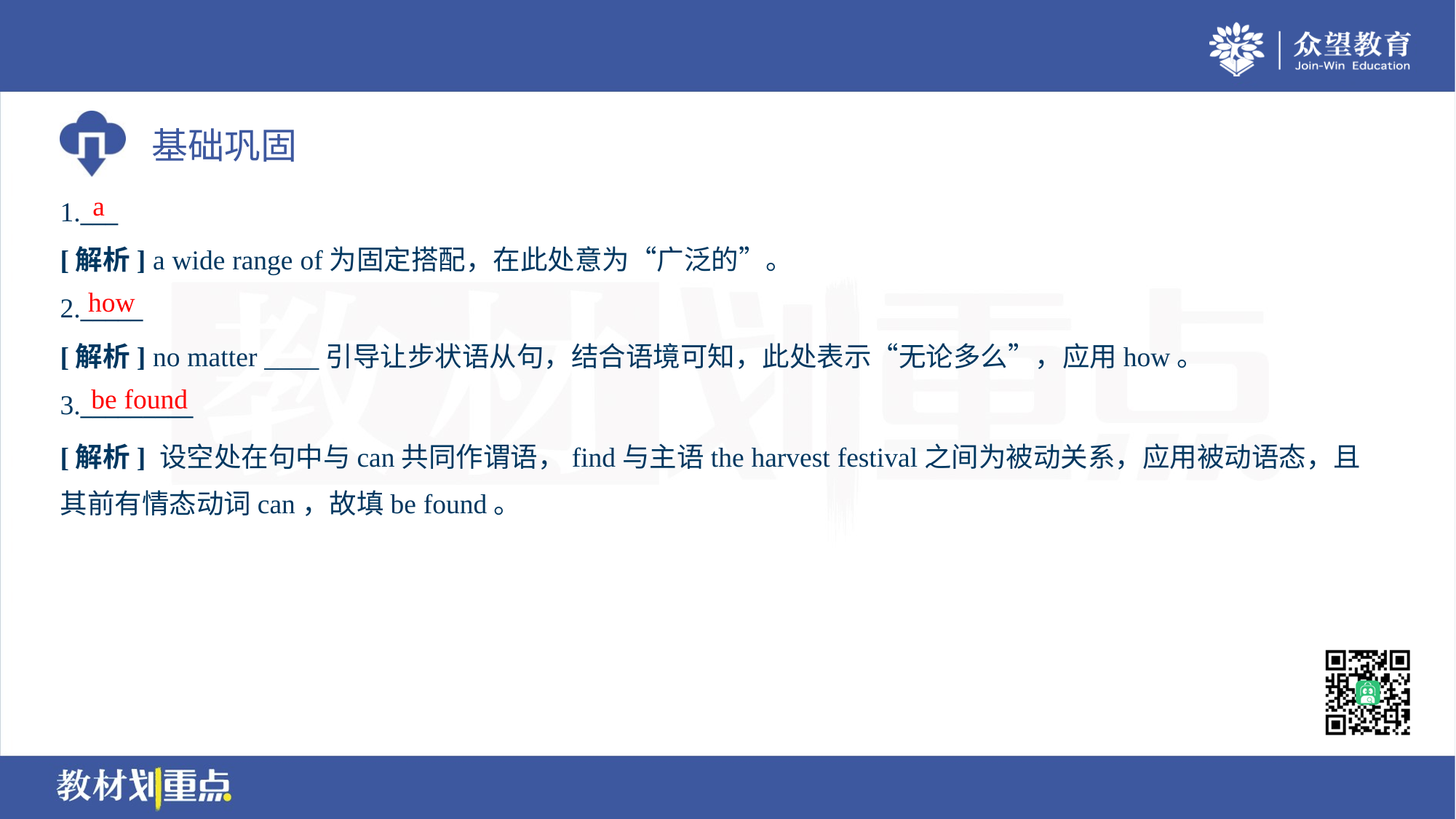

a
1.___
[解析] a wide range of为固定搭配，在此处意为“广泛的”。
how
2._____
[解析] no matter ____引导让步状语从句，结合语境可知，此处表示“无论多么”，应用how。
be found
3._________
[解析] 设空处在句中与can共同作谓语，find与主语the harvest festival之间为被动关系，应用被动语态，且
其前有情态动词can，故填be found。